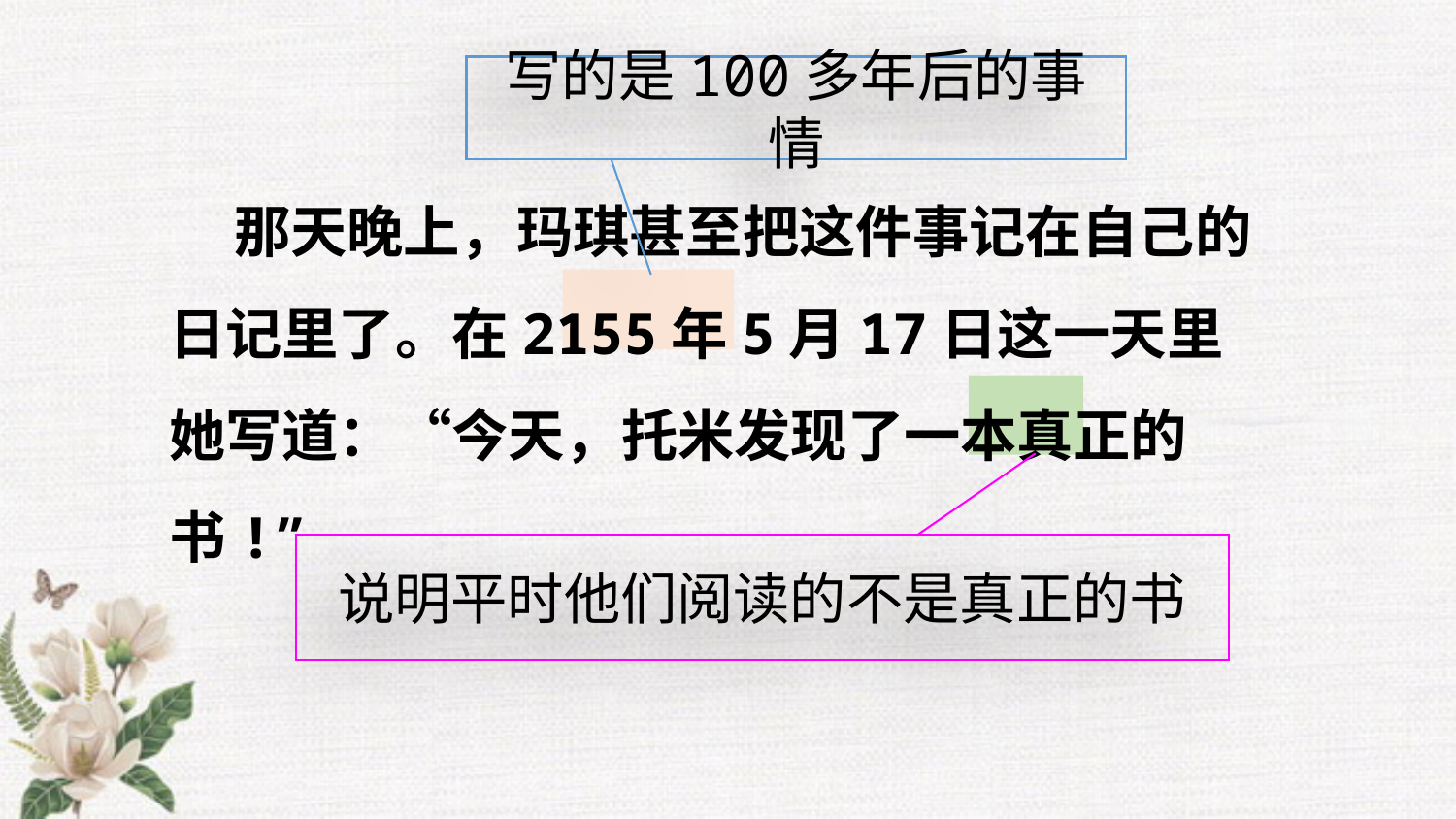

写的是100多年后的事情
    那天晚上，玛琪甚至把这件事记在自己的日记里了。在2155年5月17日这一天里她写道：“今天，托米发现了一本真正的书!”

说明平时他们阅读的不是真正的书